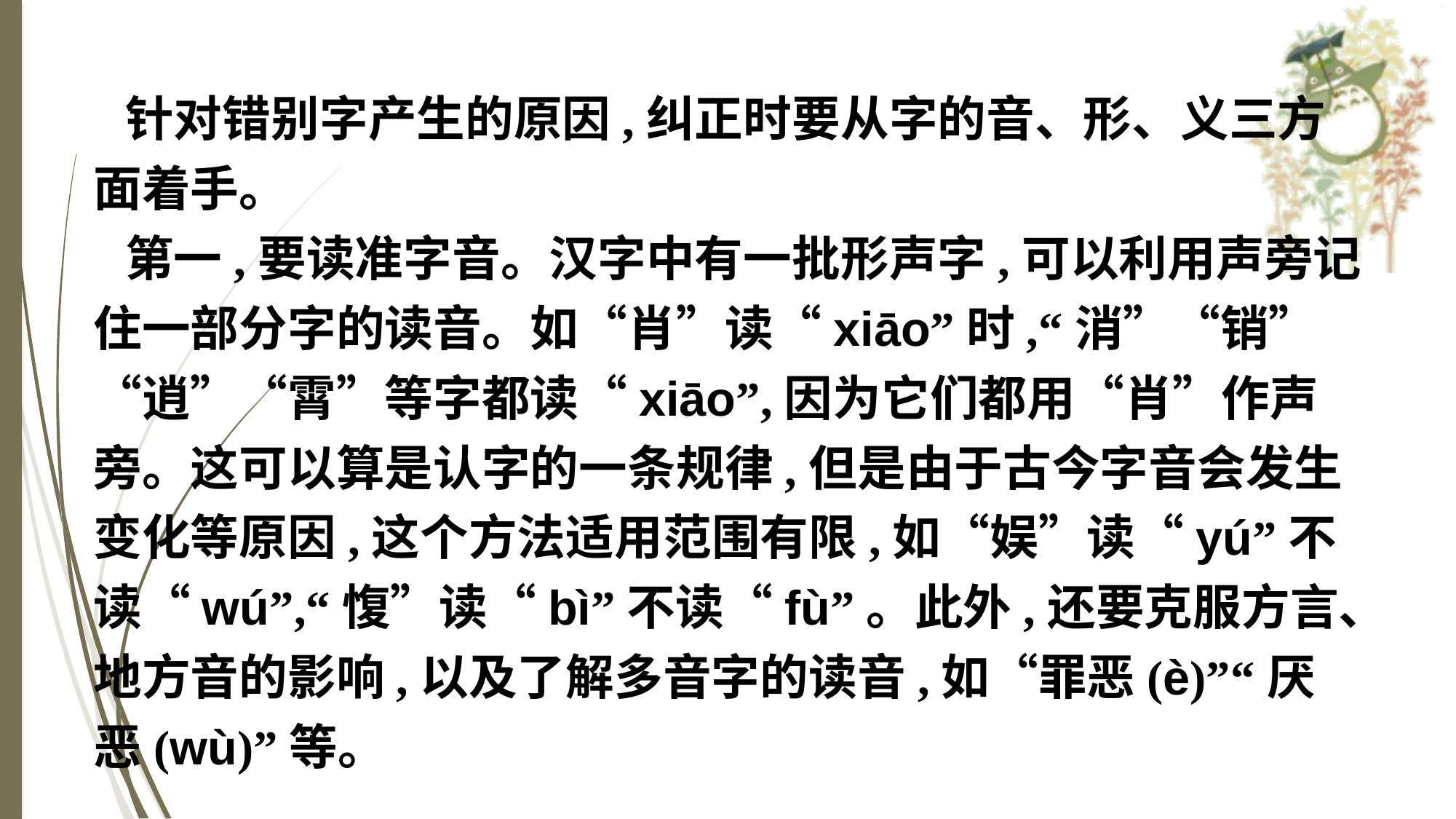

针对错别字产生的原因,纠正时要从字的音、形、义三方面着手。
第一,要读准字音。汉字中有一批形声字,可以利用声旁记住一部分字的读音。如“肖”读“xiāo”时,“消”“销”“逍”“霄”等字都读“xiāo”,因为它们都用“肖”作声旁。这可以算是认字的一条规律,但是由于古今字音会发生变化等原因,这个方法适用范围有限,如“娱”读“yú”不读“wú”,“愎”读“bì”不读“fù”。此外,还要克服方言、地方音的影响,以及了解多音字的读音,如“罪恶(è)”“厌恶(wù)”等。